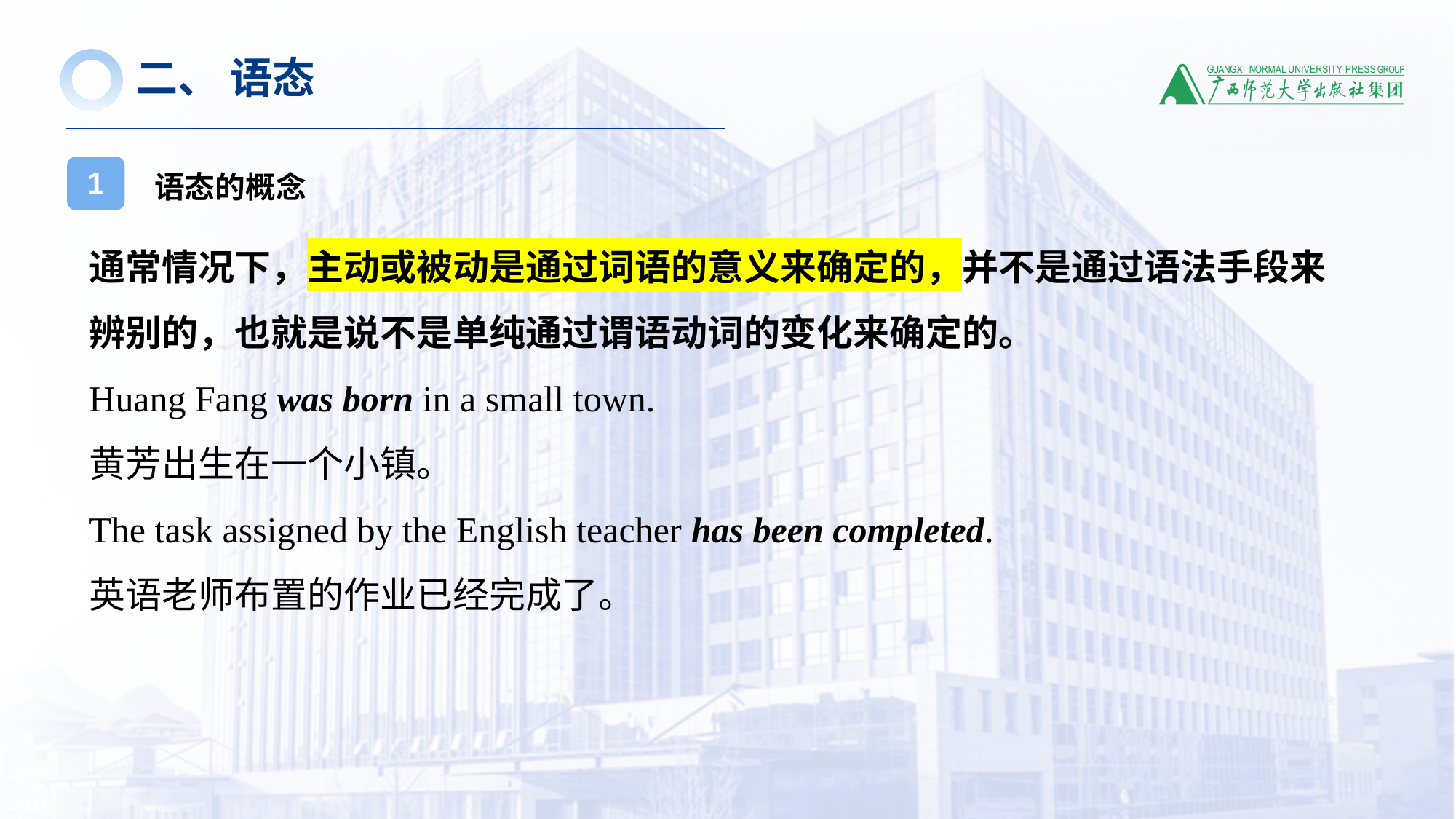

二、 语态

语态的概念
1

通常情况下，主动或被动是通过词语的意义来确定的，并不是通过语法手段来辨别的，也就是说不是单纯通过谓语动词的变化来确定的。
Huang Fang was born in a small town.
黄芳出生在一个小镇。
The task assigned by the English teacher has been completed.
英语老师布置的作业已经完成了。